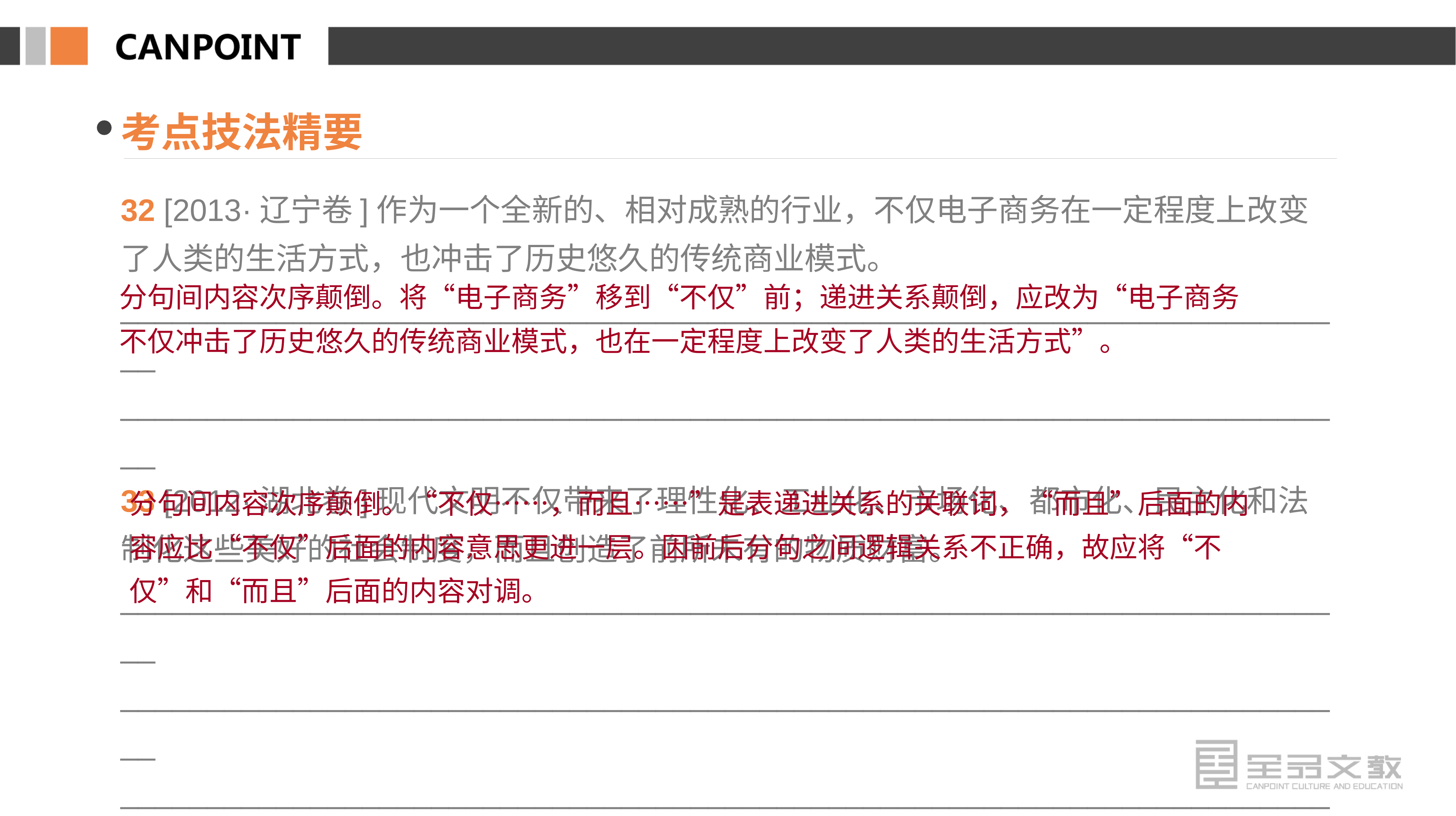

考点技法精要

32 [2013·辽宁卷]作为一个全新的、相对成熟的行业，不仅电子商务在一定程度上改变了人类的生活方式，也冲击了历史悠久的传统商业模式。
________________________________________________________________________
________________________________________________________________________
33 [2012·湖北卷]现代文明不仅带来了理性化、工业化、市场化、都市化、民主化和法制化这些美好的社会制度，而且创造了前所未有的物质财富。
________________________________________________________________________
________________________________________________________________________
________________________________________________________________________

分句间内容次序颠倒。将“电子商务”移到“不仅”前；递进关系颠倒，应改为“电子商务不仅冲击了历史悠久的传统商业模式，也在一定程度上改变了人类的生活方式”。
分句间内容次序颠倒。“不仅……，而且……”是表递进关系的关联词，“而且”后面的内容应比“不仅”后面的内容意思更进一层。因前后分句之间逻辑关系不正确，故应将“不仅”和“而且”后面的内容对调。